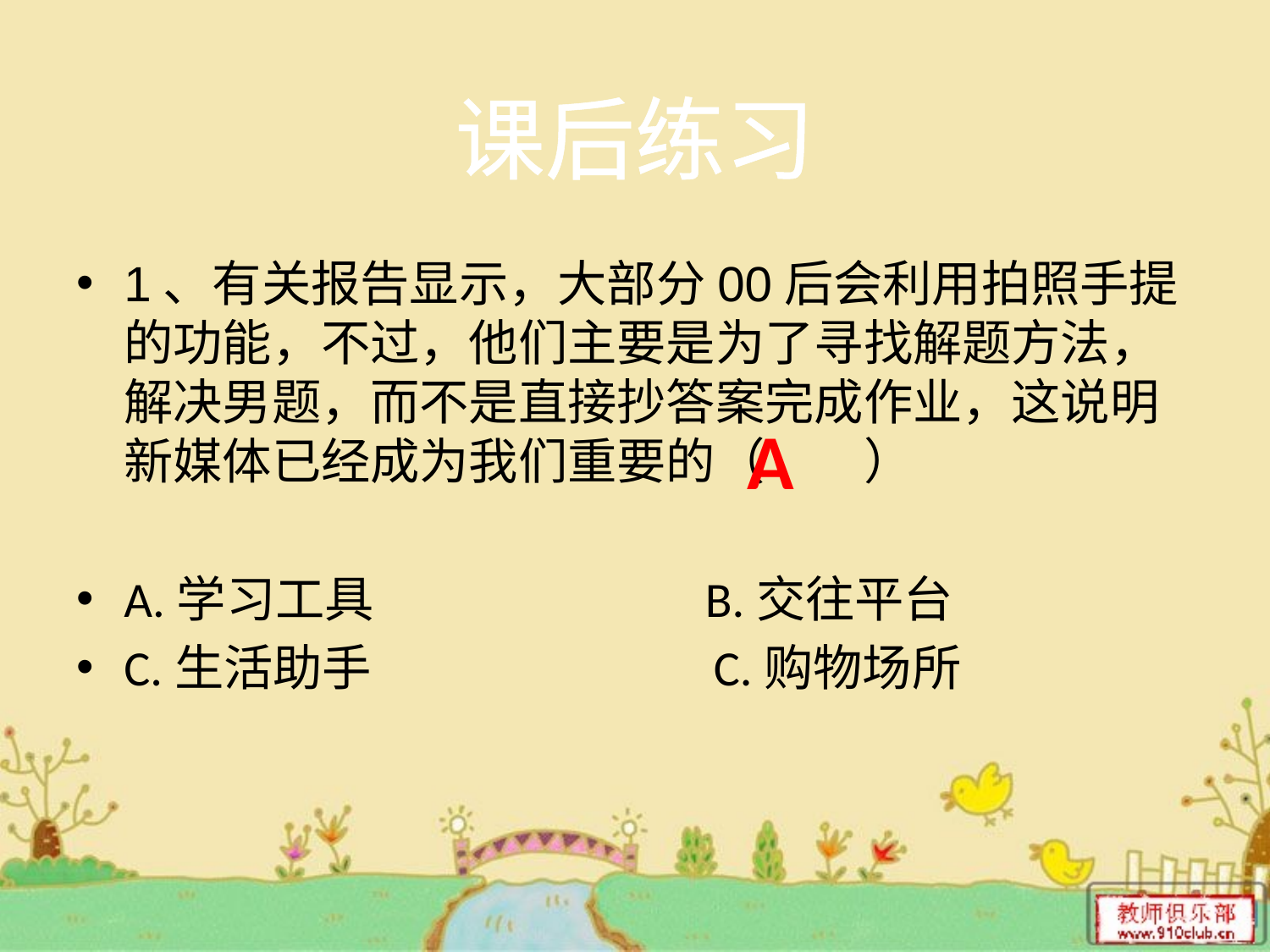

# 课后练习
1、有关报告显示，大部分00后会利用拍照手提的功能，不过，他们主要是为了寻找解题方法，解决男题，而不是直接抄答案完成作业，这说明新媒体已经成为我们重要的（         ）

A.学习工具                             B.交往平台
C.生活助手                              C.购物场所

A